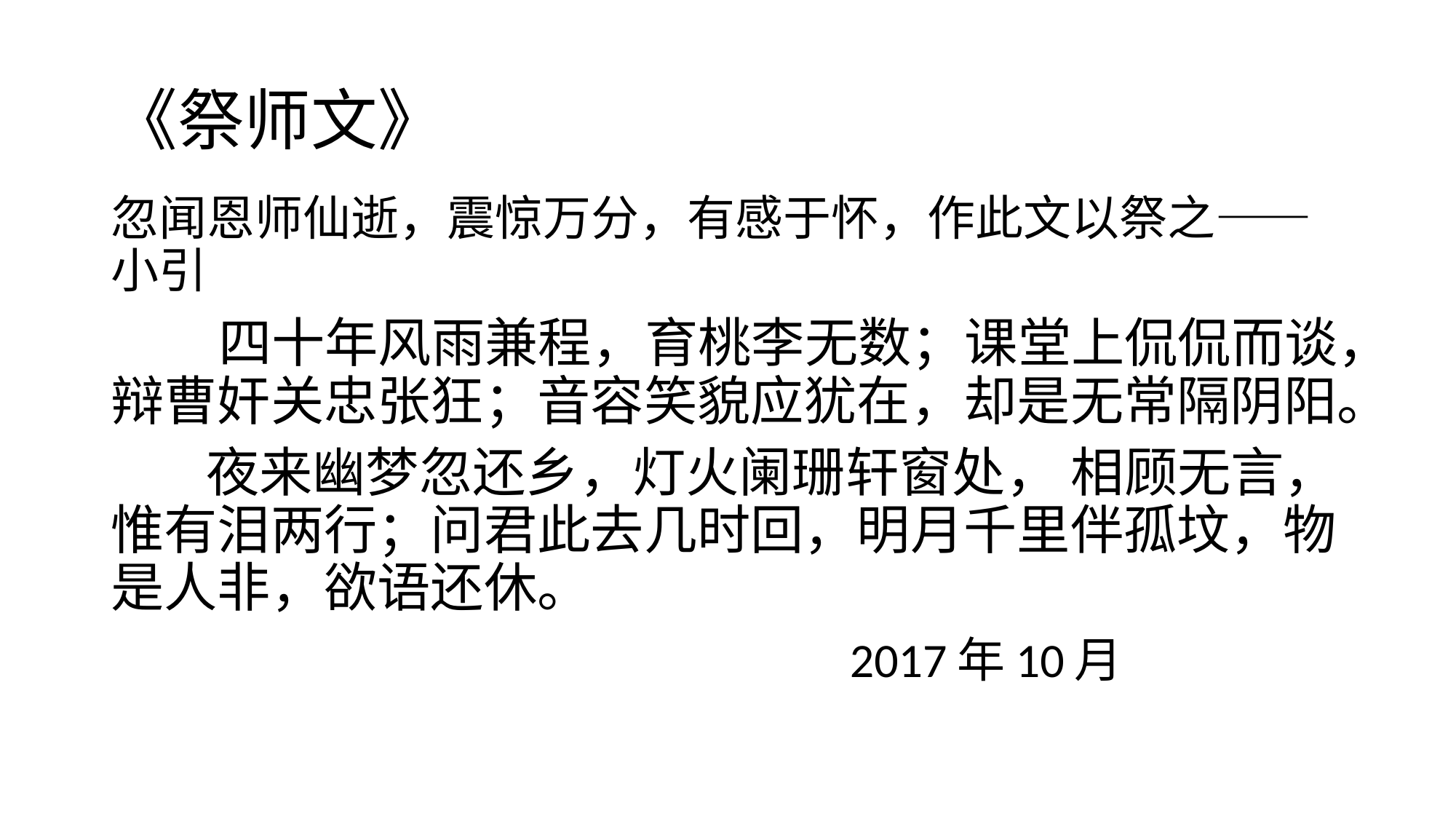

# 《祭师文》
忽闻恩师仙逝，震惊万分，有感于怀，作此文以祭之——小引
        四十年风雨兼程，育桃李无数；课堂上侃侃而谈，辩曹奸关忠张狂；音容笑貌应犹在，却是无常隔阴阳。
       夜来幽梦忽还乡，灯火阑珊轩窗处， 相顾无言，惟有泪两行；问君此去几时回，明月千里伴孤坟，物是人非，欲语还休。
                                                              2017年10月